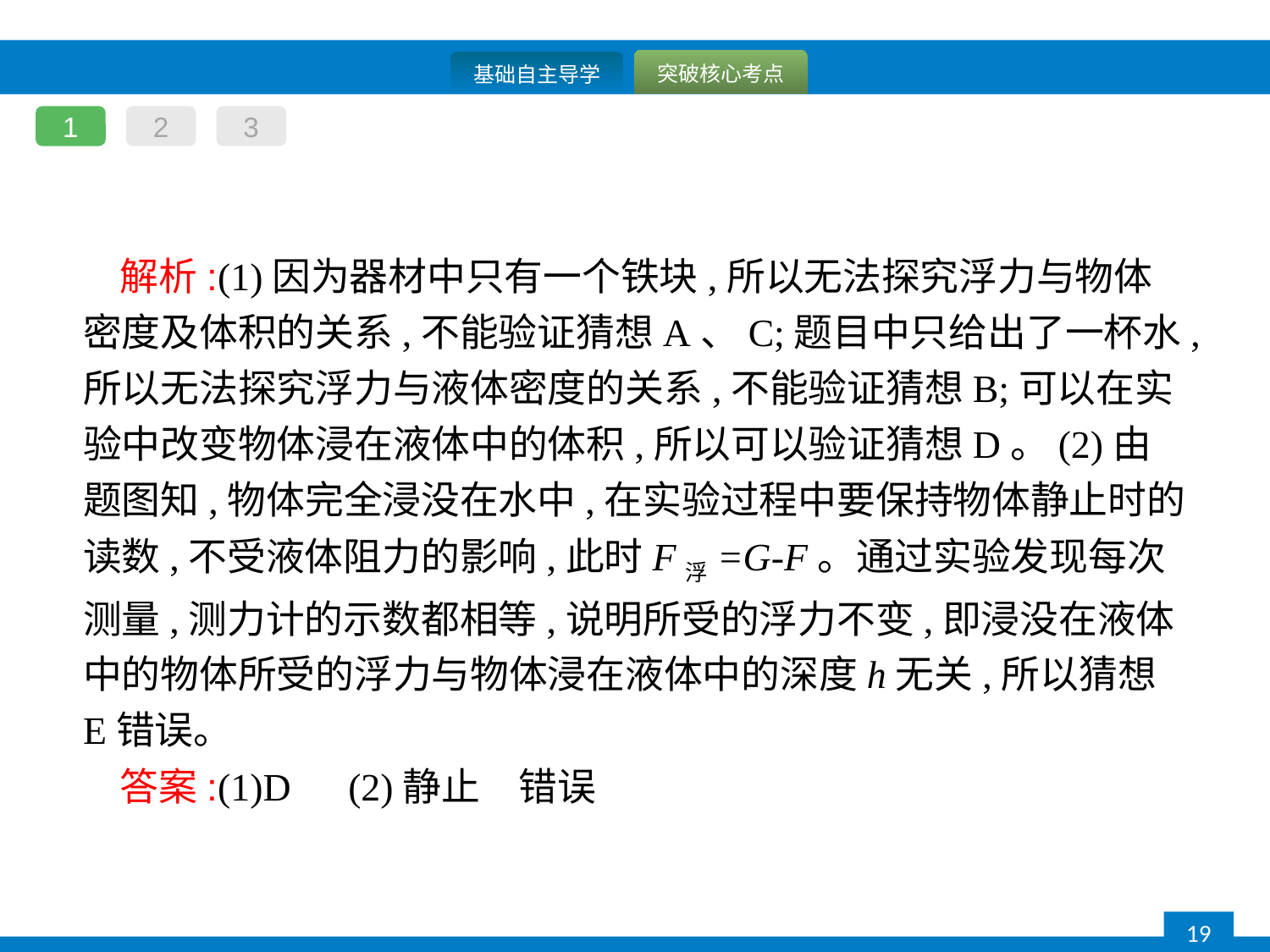

1
2
3
解析:(1)因为器材中只有一个铁块,所以无法探究浮力与物体密度及体积的关系,不能验证猜想A、C;题目中只给出了一杯水,所以无法探究浮力与液体密度的关系,不能验证猜想B;可以在实验中改变物体浸在液体中的体积,所以可以验证猜想D。(2)由题图知,物体完全浸没在水中,在实验过程中要保持物体静止时的读数,不受液体阻力的影响,此时F浮=G-F。通过实验发现每次测量,测力计的示数都相等,说明所受的浮力不变,即浸没在液体中的物体所受的浮力与物体浸在液体中的深度h无关,所以猜想E错误。
答案:(1)D　(2)静止　错误